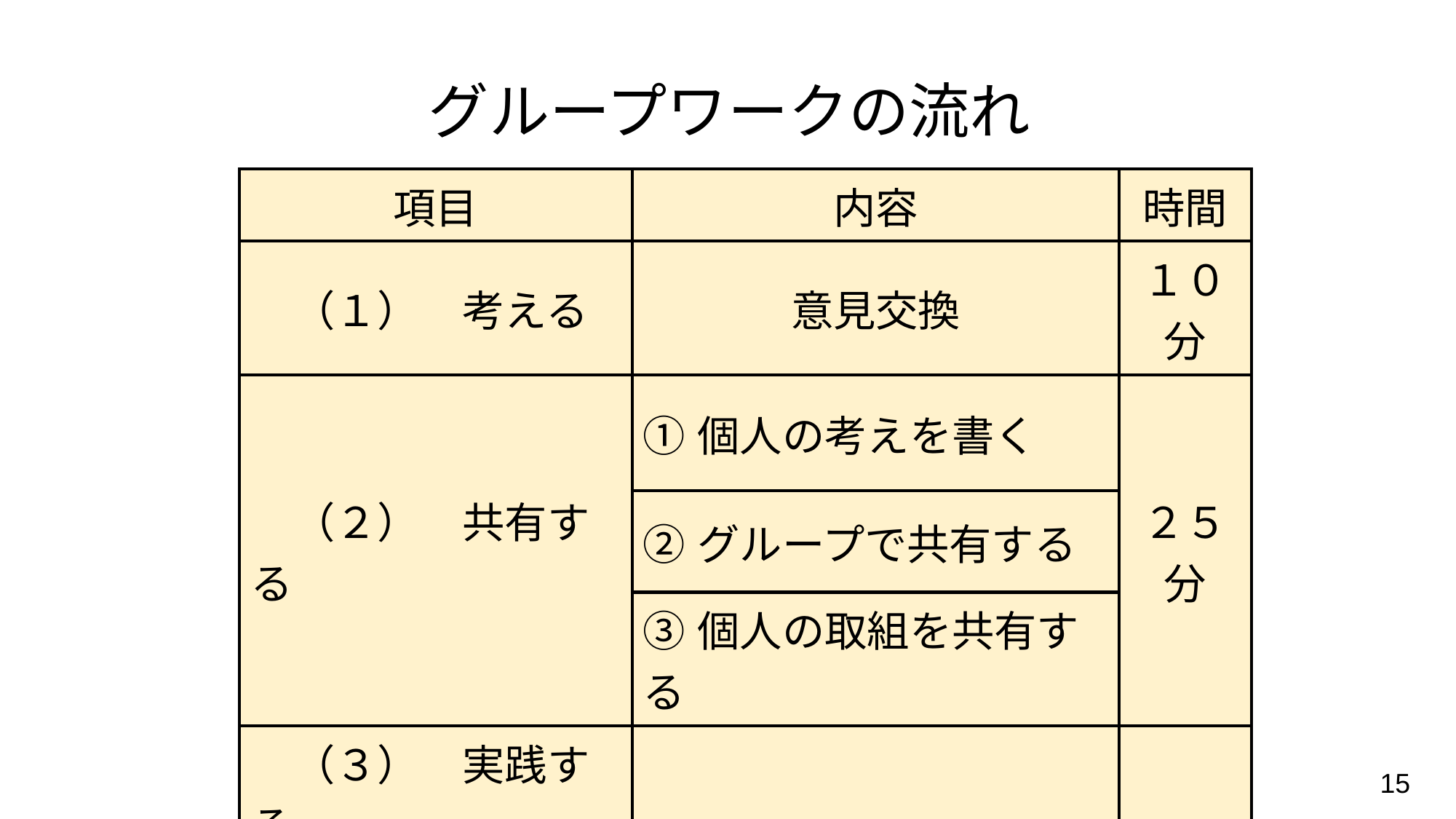

グループワークの流れ
| 項目 | 内容 | 時間 |
| --- | --- | --- |
| （１）　考える | 意見交換 | １０分 |
| （２）　共有する | ①個人の考えを書く | ２５分 |
|  | ②グループで共有する |  |
|  | ③個人の取組を共有する |  |
| （３）　実践する 　（実践につなげる） | 発表 | ５分 |